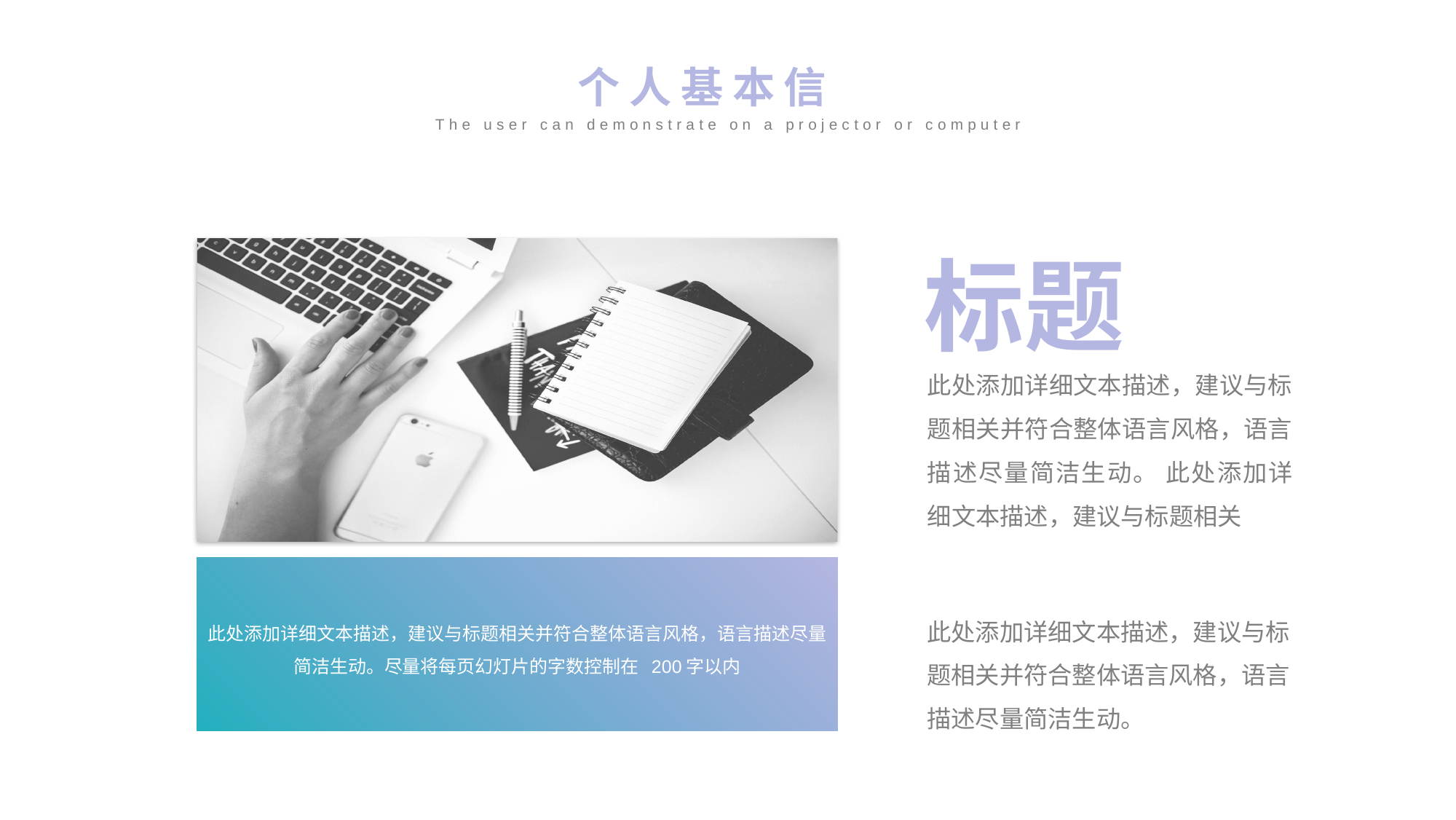

个人基本信息
The user can demonstrate on a projector or computer

此处添加详细文本描述，建议与标题相关并符合整体语言风格，语言描述尽量简洁生动。尽量将每页幻灯片的字数控制在  200字以内
标题
此处添加详细文本描述，建议与标题相关并符合整体语言风格，语言描述尽量简洁生动。 此处添加详细文本描述，建议与标题相关
此处添加详细文本描述，建议与标题相关并符合整体语言风格，语言描述尽量简洁生动。